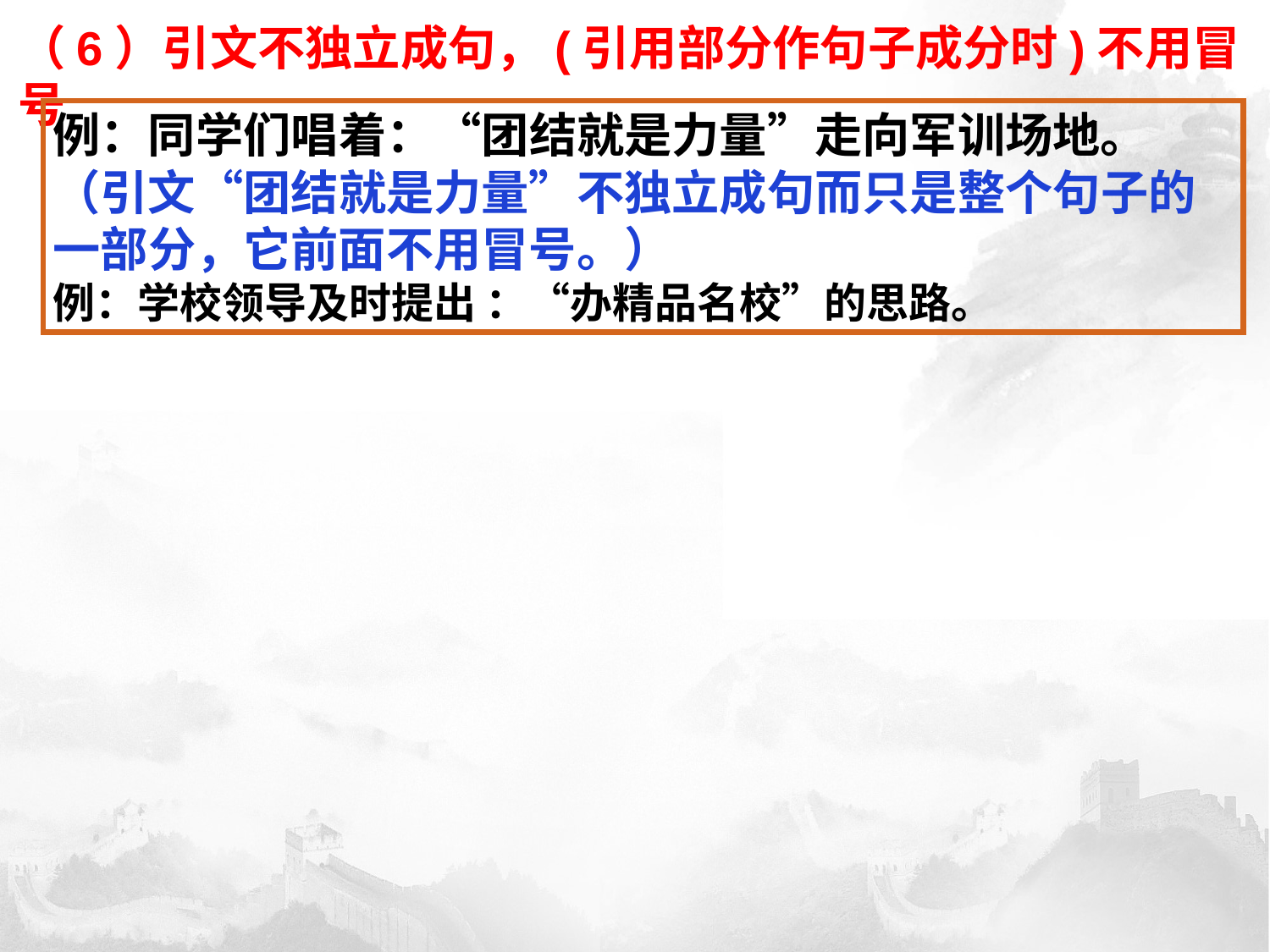

（6）引文不独立成句，(引用部分作句子成分时)不用冒号
例：同学们唱着：“团结就是力量”走向军训场地。
（引文“团结就是力量”不独立成句而只是整个句子的一部分，它前面不用冒号。）
例：学校领导及时提出 ：“办精品名校”的思路。